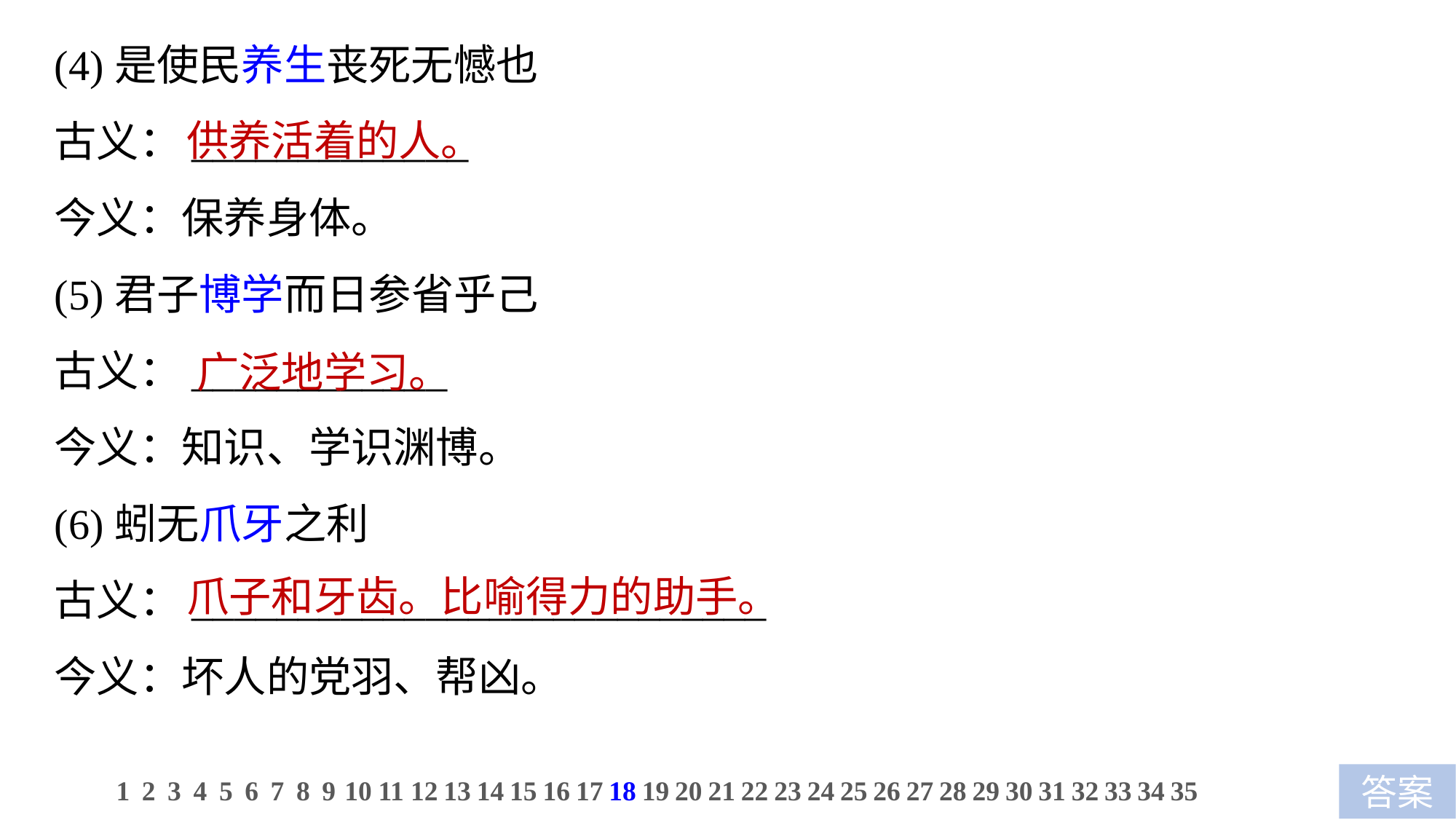

(4)是使民养生丧死无憾也
古义：_____________
今义：保养身体。
(5)君子博学而日参省乎己
古义：____________
今义：知识、学识渊博。
(6)蚓无爪牙之利
古义：___________________________
今义：坏人的党羽、帮凶。
供养活着的人。
广泛地学习。
爪子和牙齿。比喻得力的助手。
1
2
3
4
5
6
7
8
9
10
11
12
13
14
15
16
17
18
19
20
21
22
23
24
25
26
27
28
29
30
31
32
33
34
35
答案